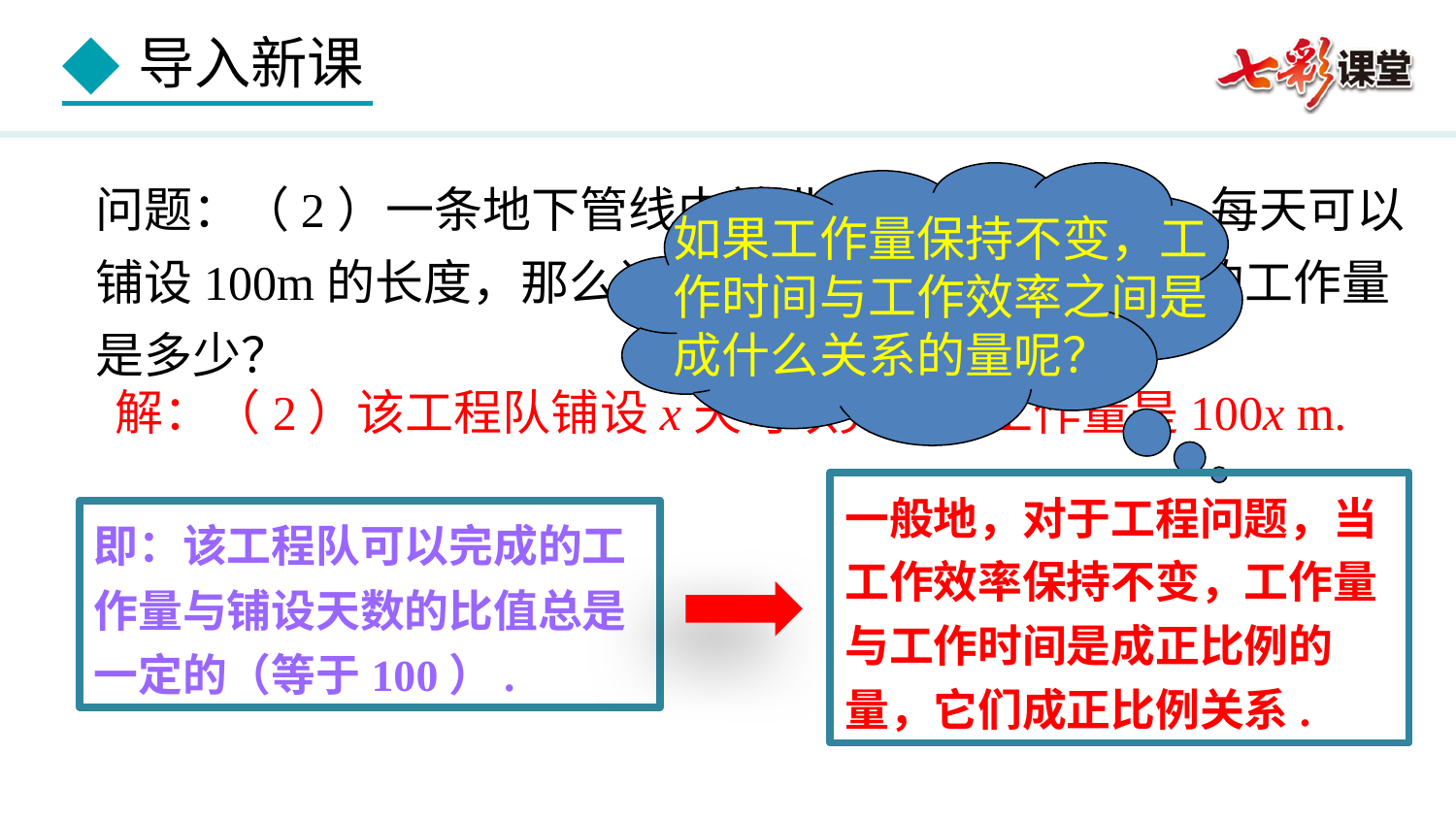

问题：（2）一条地下管线由前进工程队单独铺设，每天可以铺设100m的长度，那么该工程队铺设x天可以完成的工作量是多少？

如果工作量保持不变，工作时间与工作效率之间是成什么关系的量呢？
解：（2）该工程队铺设x天可以完成的工作量是100x m.
一般地，对于工程问题，当工作效率保持不变，工作量与工作时间是成正比例的量，它们成正比例关系.
即：该工程队可以完成的工作量与铺设天数的比值总是一定的（等于100）.